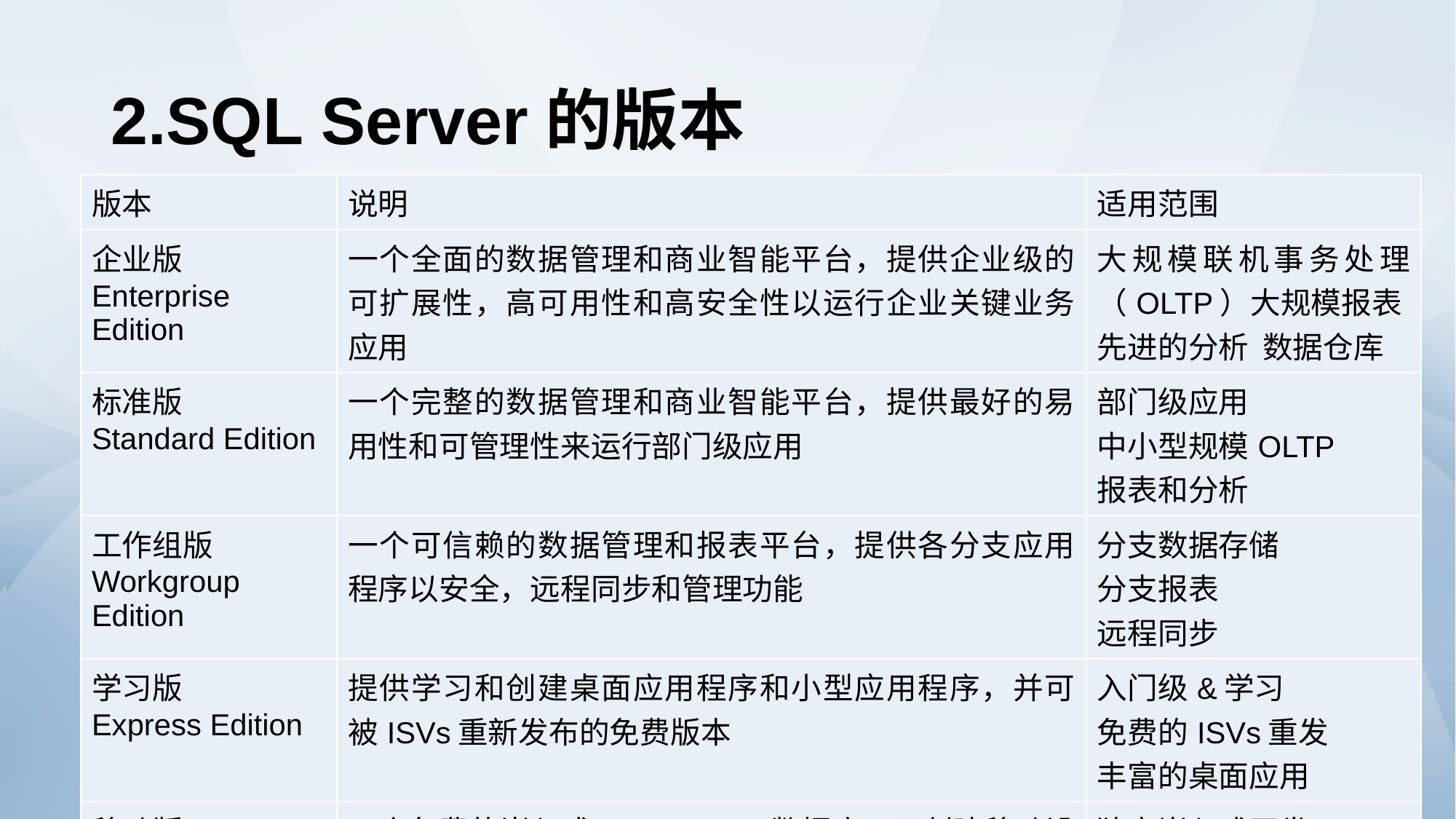

# 2.SQL Server的版本
| 版本 | 说明 | 适用范围 |
| --- | --- | --- |
| 企业版 Enterprise Edition | 一个全面的数据管理和商业智能平台，提供企业级的可扩展性，高可用性和高安全性以运行企业关键业务应用 | 大规模联机事务处理（OLTP）大规模报表 先进的分析 数据仓库 |
| 标准版 Standard Edition | 一个完整的数据管理和商业智能平台，提供最好的易用性和可管理性来运行部门级应用 | 部门级应用 中小型规模OLTP 报表和分析 |
| 工作组版 Workgroup Edition | 一个可信赖的数据管理和报表平台，提供各分支应用程序以安全，远程同步和管理功能 | 分支数据存储 分支报表 远程同步 |
| 学习版 Express Edition | 提供学习和创建桌面应用程序和小型应用程序，并可被ISVs重新发布的免费版本 | 入门级&学习 免费的ISVs重发 丰富的桌面应用 |
| 移动版 Compact Edition | 一个免费的嵌入式 SQL Server数据库，可创建移动设备，桌面端和Web端独立运行的和偶尔连接的应用程序 | 独立嵌入式开发 断开式连接客户端 |